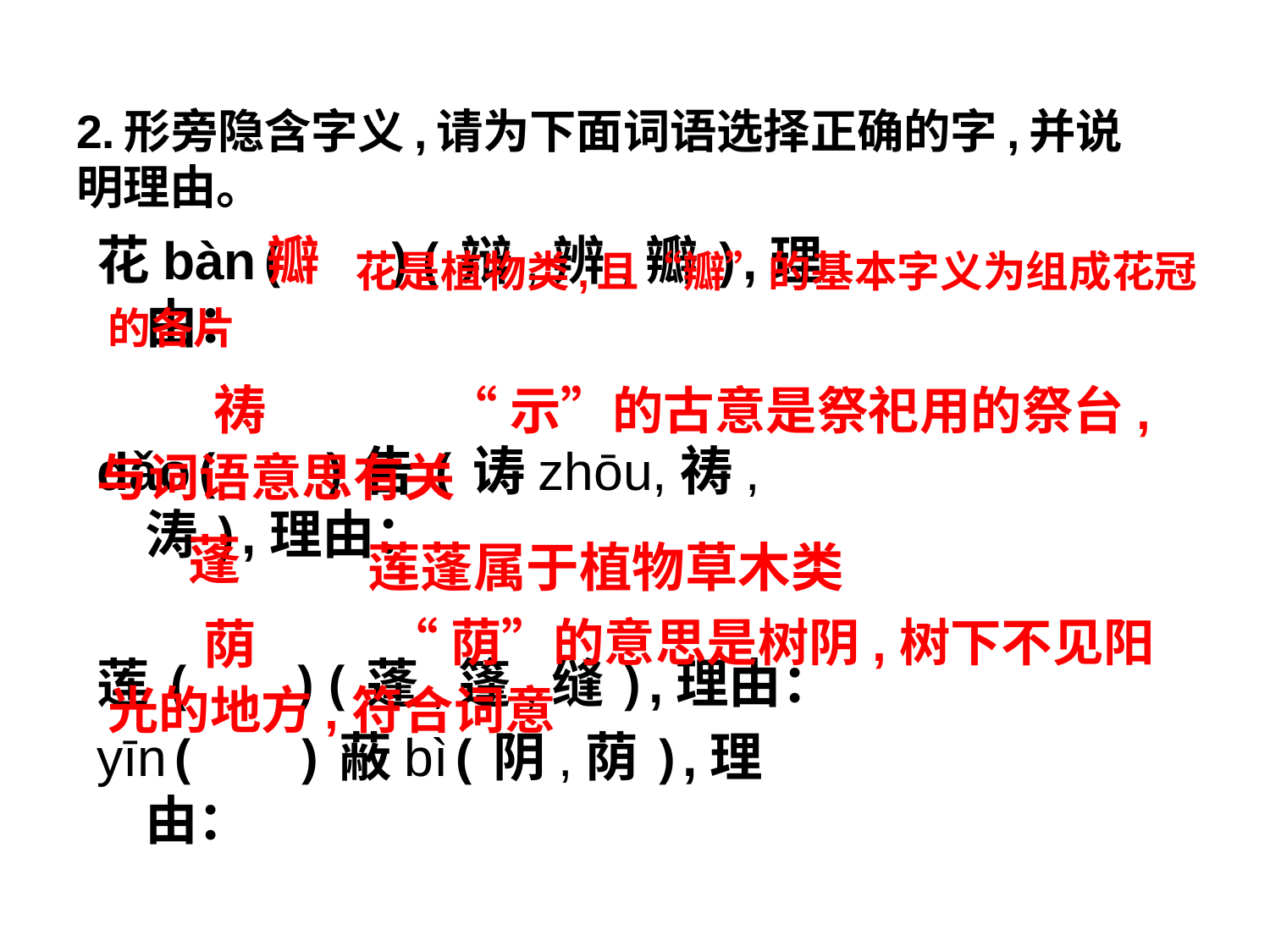

2.形旁隐含字义,请为下面词语选择正确的字,并说明理由。
花bàn(   )(辩,辨,瓣),理由：

dǎo(   )告(诪zhōu,祷,涛),理由：

莲(   )(蓬,篷,缝),理由：
yīn(   )蔽bì(阴,荫),理由：

瓣
# 花是植物类,且“瓣”的基本字义为组成花冠的各片
祷
                              “示”的古意是祭祀用的祭台,与词语意思有关
                        莲蓬属于植物草木类
蓬
荫
                        “荫”的意思是树阴,树下不见阳光的地方,符合词意